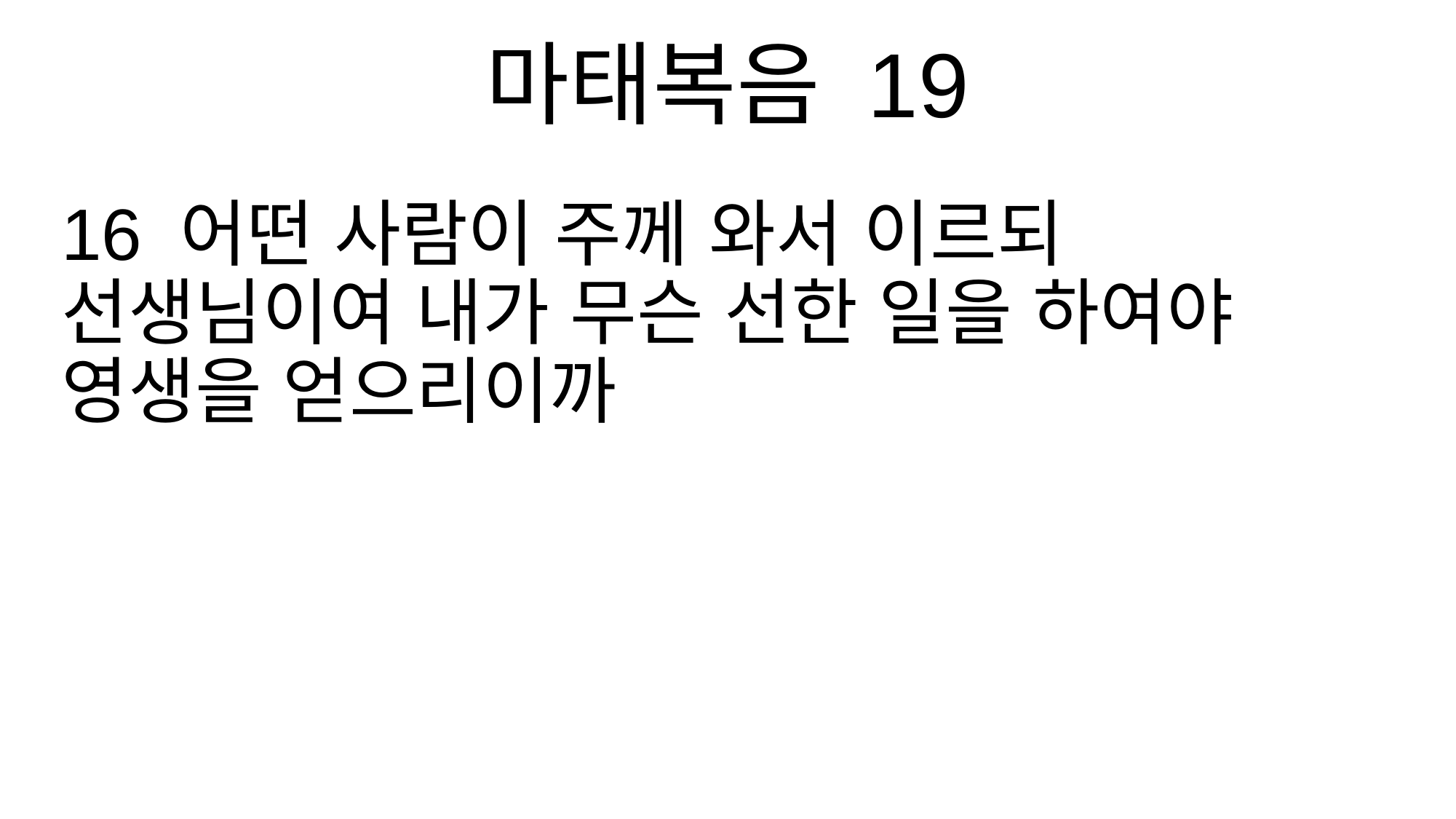

마태복음 19
16 어떤 사람이 주께 와서 이르되 선생님이여 내가 무슨 선한 일을 하여야 영생을 얻으리이까